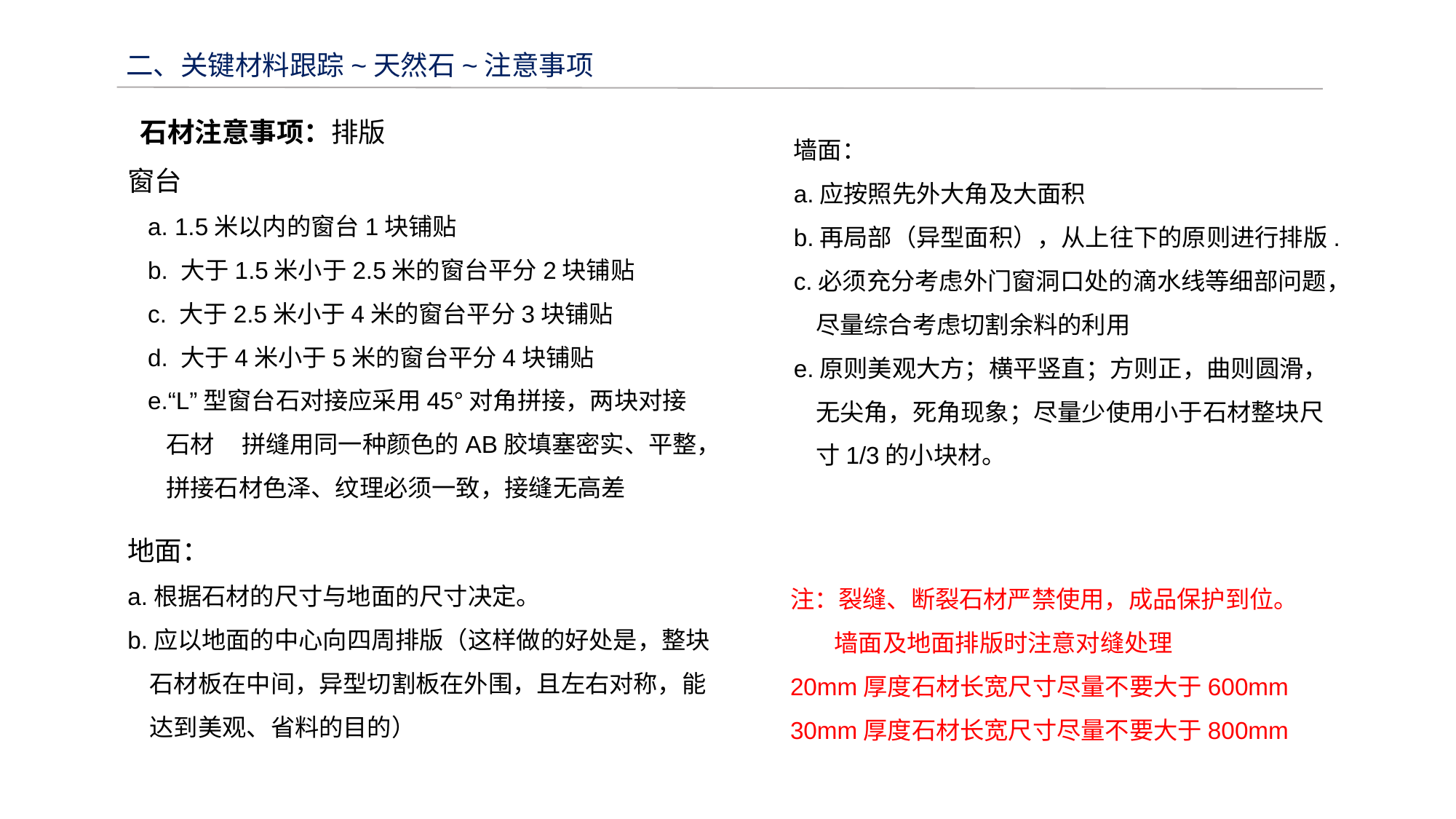

二、关键材料跟踪~天然石~注意事项
 石材注意事项：排版
窗台
   a. 1.5米以内的窗台1块铺贴
   b. 大于1.5米小于2.5米的窗台平分2块铺贴
   c. 大于2.5米小于4米的窗台平分3块铺贴
   d. 大于4米小于5米的窗台平分4块铺贴
   e.“L”型窗台石对接应采用45°对角拼接，两块对接
      石材     拼缝用同一种颜色的AB胶填塞密实、平整，
      拼接石材色泽、纹理必须一致，接缝无高差

墙面：
a.应按照先外大角及大面积
b.再局部（异型面积），从上往下的原则进行排版.
c.必须充分考虑外门窗洞口处的滴水线等细部问题，
   尽量综合考虑切割余料的利用
e.原则美观大方；横平竖直；方则正，曲则圆滑，
   无尖角，死角现象；尽量少使用小于石材整块尺
   寸1/3的小块材。
地面：
a.根据石材的尺寸与地面的尺寸决定。
b.应以地面的中心向四周排版（这样做的好处是，整块
   石材板在中间，异型切割板在外围，且左右对称，能
   达到美观、省料的目的）
注：裂缝、断裂石材严禁使用，成品保护到位。
       墙面及地面排版时注意对缝处理
20mm厚度石材长宽尺寸尽量不要大于600mm
30mm厚度石材长宽尺寸尽量不要大于800mm